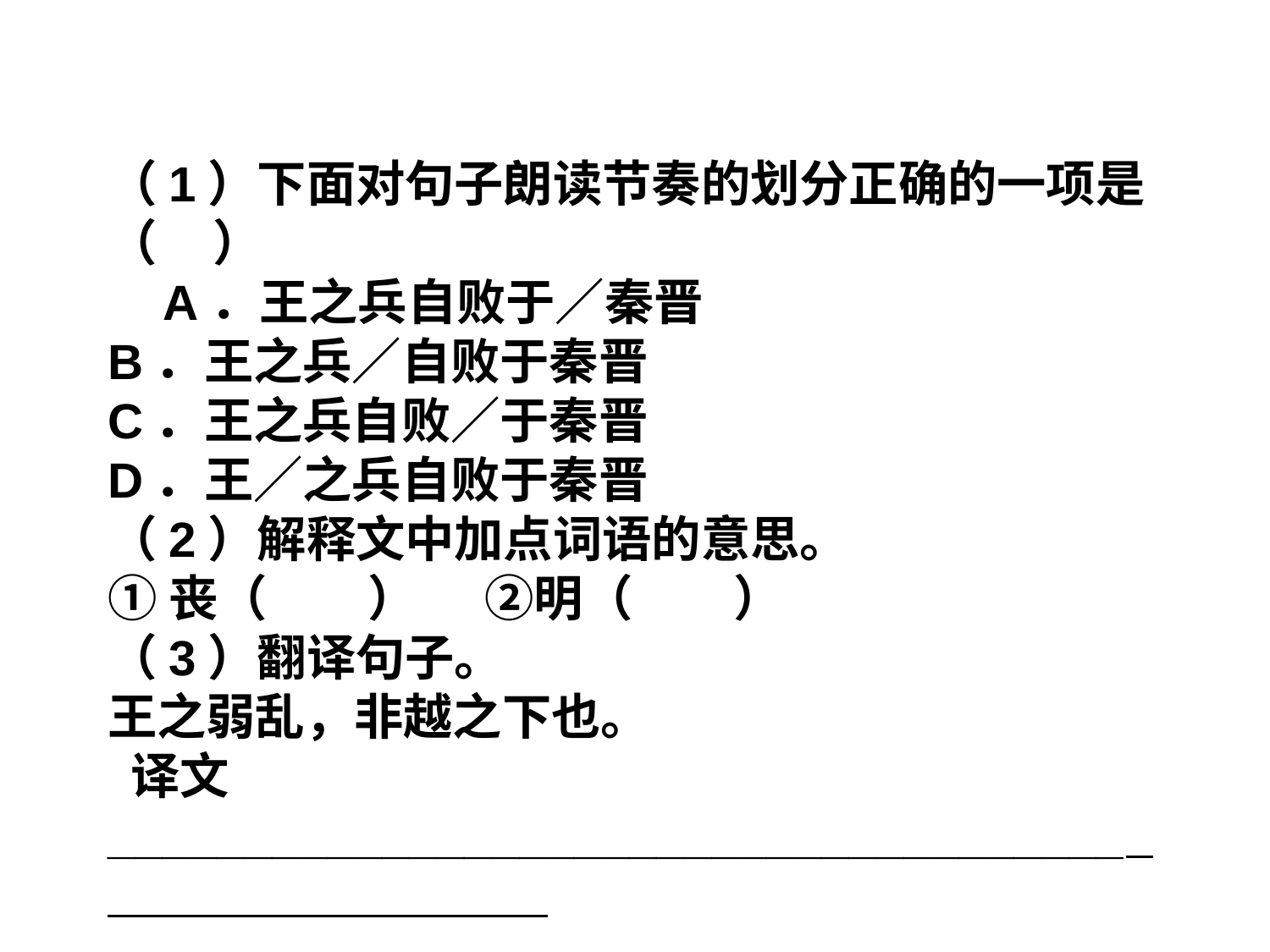

（1）下面对句子朗读节奏的划分正确的一项是（     ）
    A．王之兵自败于／秦晋
B．王之兵／自败于秦晋
C．王之兵自败／于秦晋
D．王／之兵自败于秦晋
（2）解释文中加点词语的意思。
①丧（         ）      ②明（         ）
（3）翻译句子。
王之弱乱，非越之下也。
 译文_____________________________________